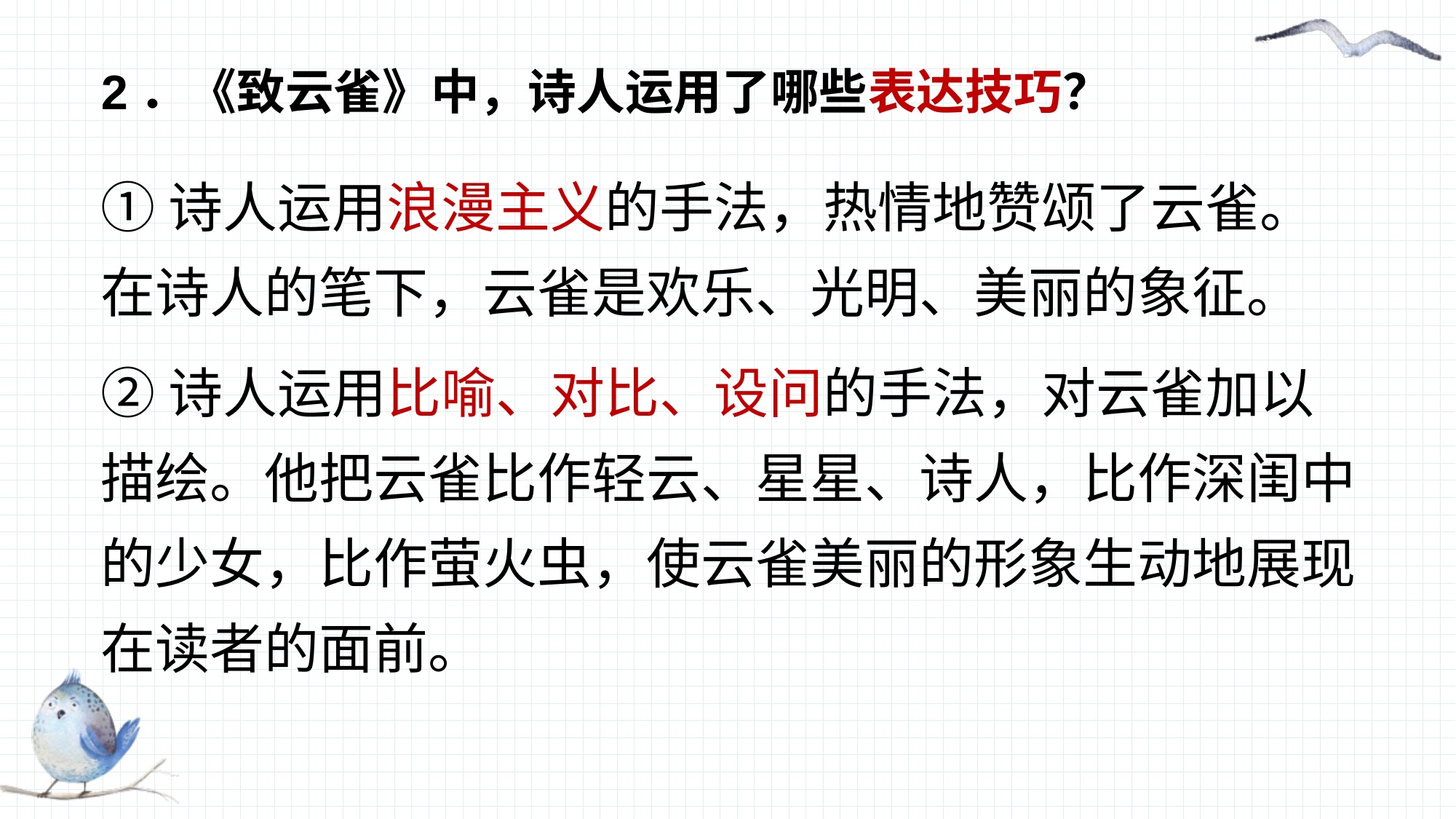

# 2．《致云雀》中，诗人运用了哪些表达技巧？
①诗人运用浪漫主义的手法，热情地赞颂了云雀。在诗人的笔下，云雀是欢乐、光明、美丽的象征。
②诗人运用比喻、对比、设问的手法，对云雀加以描绘。他把云雀比作轻云、星星、诗人，比作深闺中的少女，比作萤火虫，使云雀美丽的形象生动地展现在读者的面前。